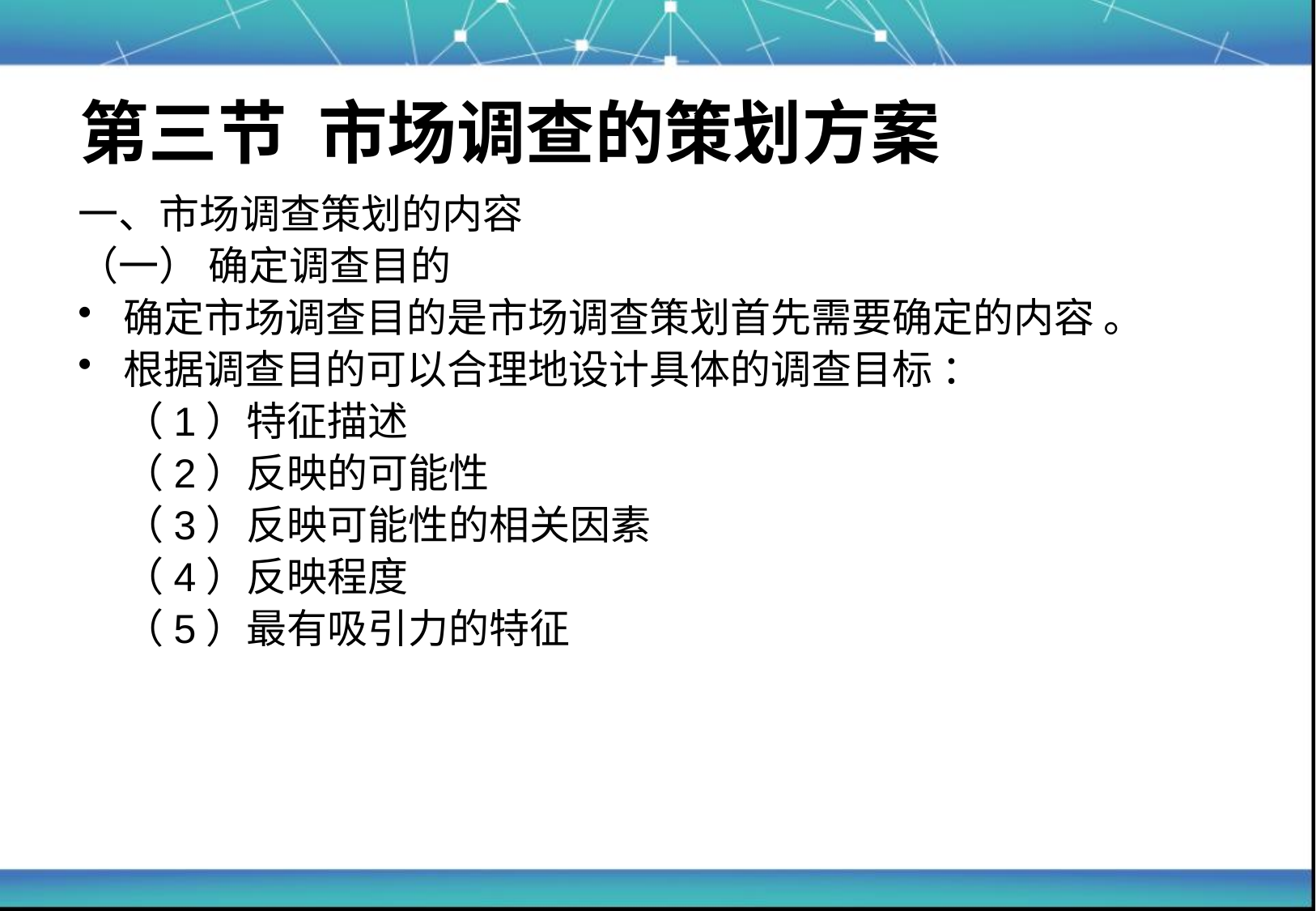

# 第三节  市场调查的策划方案
一、市场调查策划的内容
（一） 确定调查目的
确定市场调查目的是市场调查策划首先需要确定的内容 。
根据调查目的可以合理地设计具体的调查目标 ：
	（1）特征描述
	（2）反映的可能性
	（3）反映可能性的相关因素
	（4）反映程度
	（5）最有吸引力的特征